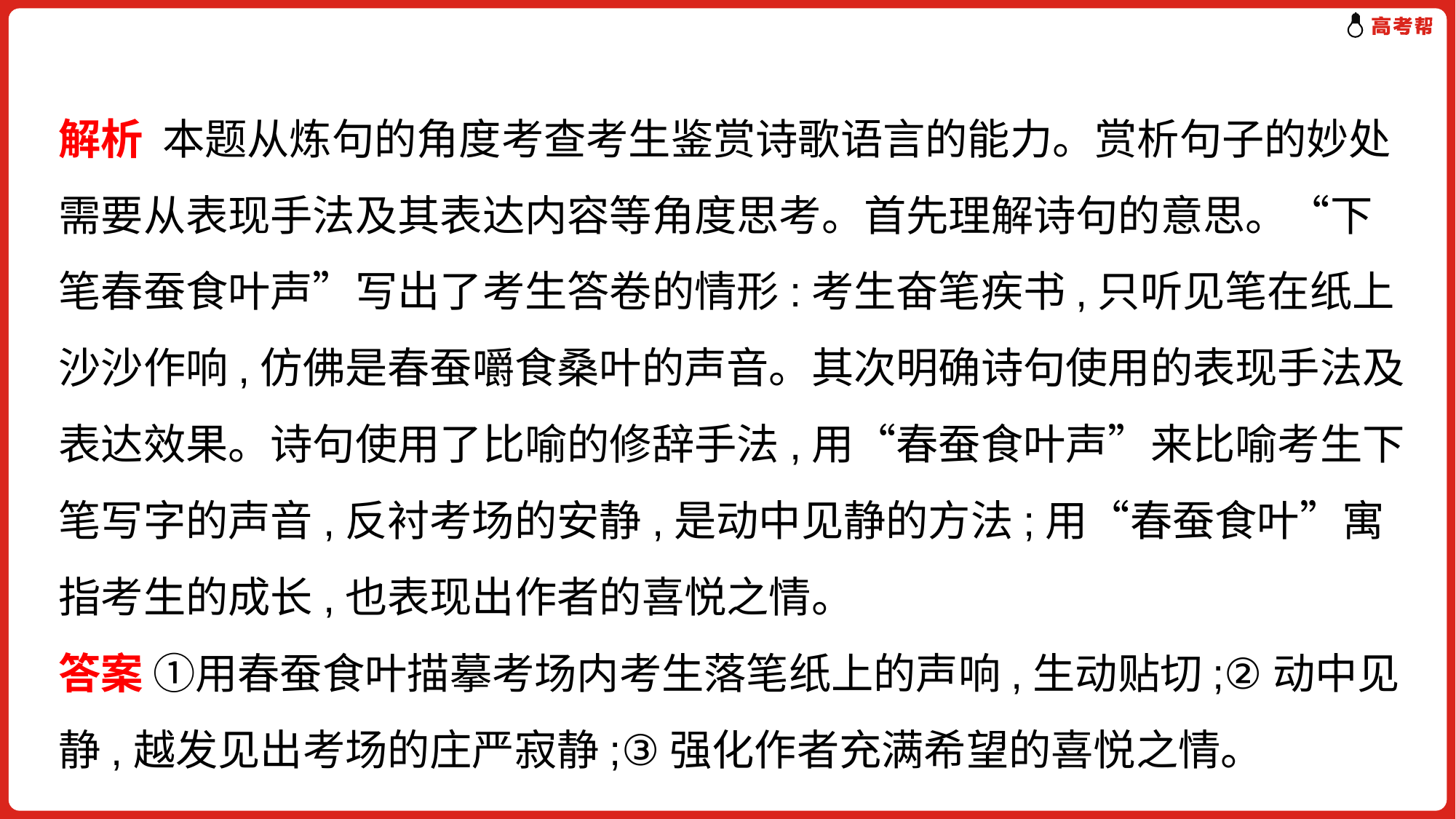

解析  本题从炼句的角度考查考生鉴赏诗歌语言的能力。赏析句子的妙处需要从表现手法及其表达内容等角度思考。首先理解诗句的意思。“下笔春蚕食叶声”写出了考生答卷的情形:考生奋笔疾书,只听见笔在纸上沙沙作响,仿佛是春蚕嚼食桑叶的声音。其次明确诗句使用的表现手法及表达效果。诗句使用了比喻的修辞手法,用“春蚕食叶声”来比喻考生下笔写字的声音,反衬考场的安静,是动中见静的方法;用“春蚕食叶”寓指考生的成长,也表现出作者的喜悦之情。
答案 ①用春蚕食叶描摹考场内考生落笔纸上的声响,生动贴切;②动中见静,越发见出考场的庄严寂静;③强化作者充满希望的喜悦之情。